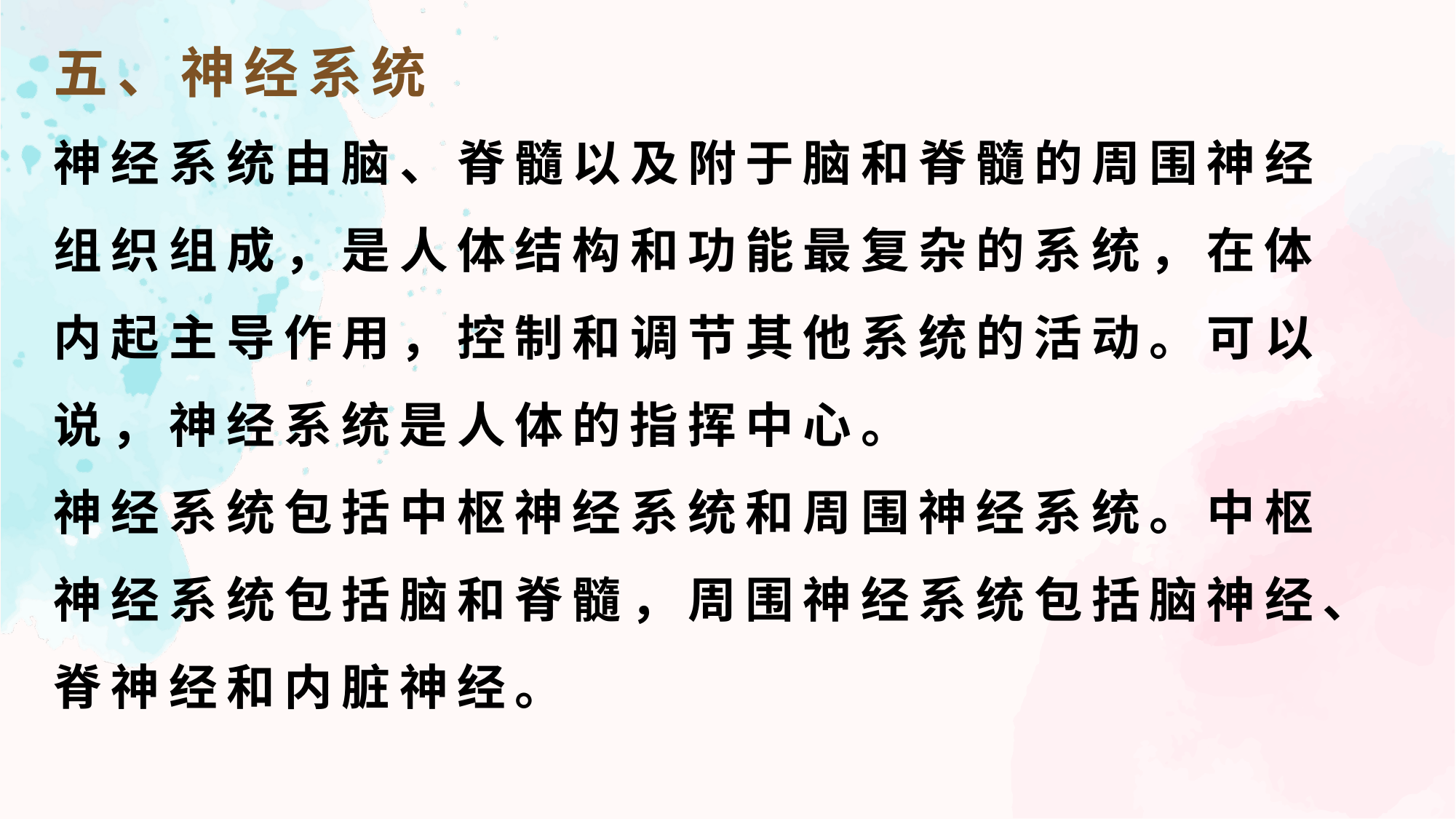

五、神经系统
神经系统由脑、脊髓以及附于脑和脊髓的周围神经组织组成，是人体结构和功能最复杂的系统，在体内起主导作用，控制和调节其他系统的活动。可以说，神经系统是人体的指挥中心。
神经系统包括中枢神经系统和周围神经系统。中枢神经系统包括脑和脊髓，周围神经系统包括脑神经、脊神经和内脏神经。